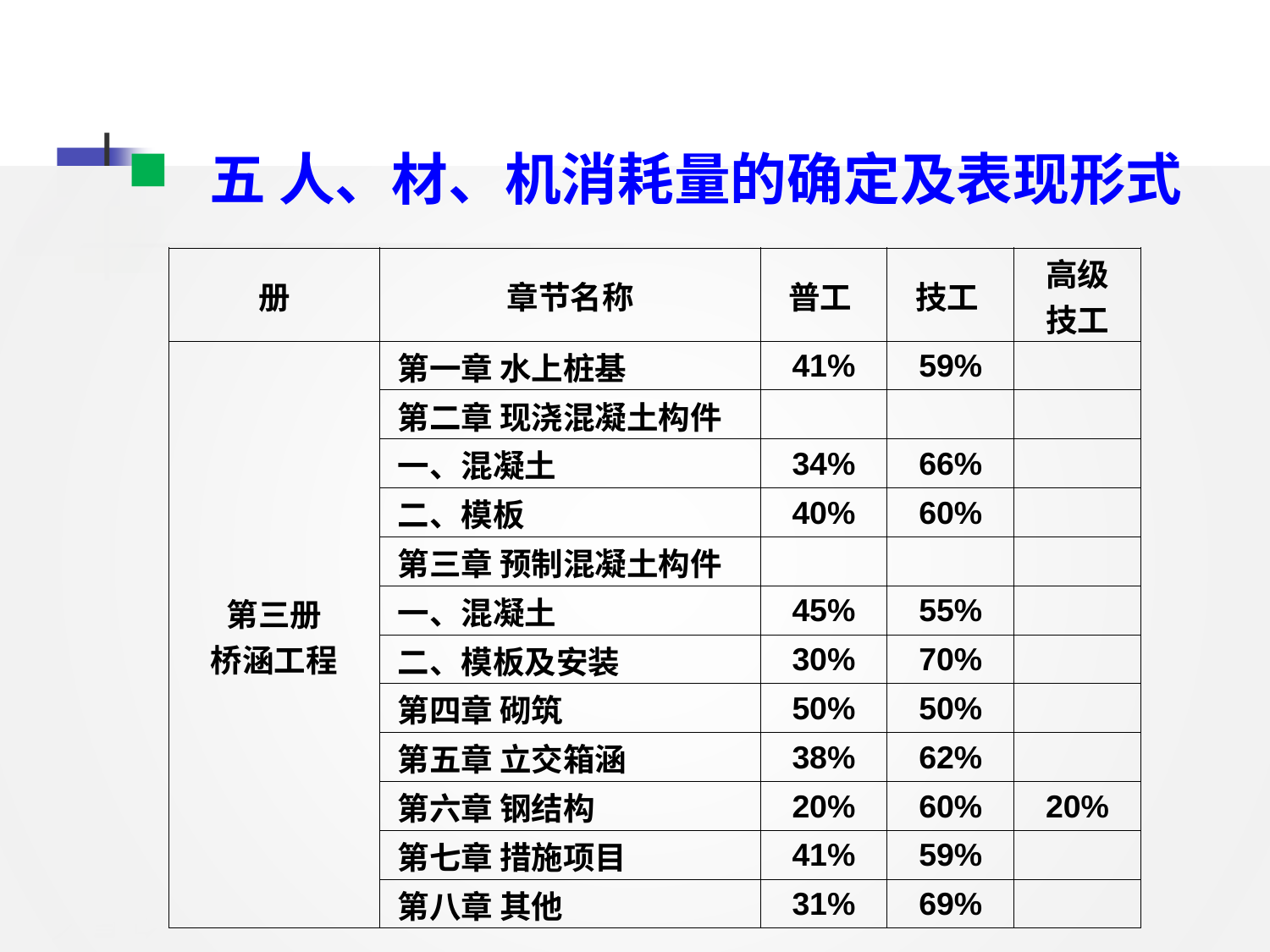

五 人、材、机消耗量的确定及表现形式
| 册 | 章节名称 | 普工 | 技工 | 高级 技工 |
| --- | --- | --- | --- | --- |
| 第三册 桥涵工程 | 第一章 水上桩基 | 41% | 59% |  |
|  | 第二章 现浇混凝土构件 |  |  |  |
|  | 一、混凝土 | 34% | 66% |  |
|  | 二、模板 | 40% | 60% |  |
|  | 第三章 预制混凝土构件 |  |  |  |
|  | 一、混凝土 | 45% | 55% |  |
|  | 二、模板及安装 | 30% | 70% |  |
|  | 第四章 砌筑 | 50% | 50% |  |
|  | 第五章 立交箱涵 | 38% | 62% |  |
|  | 第六章 钢结构 | 20% | 60% | 20% |
|  | 第七章 措施项目 | 41% | 59% |  |
|  | 第八章 其他 | 31% | 69% |  |